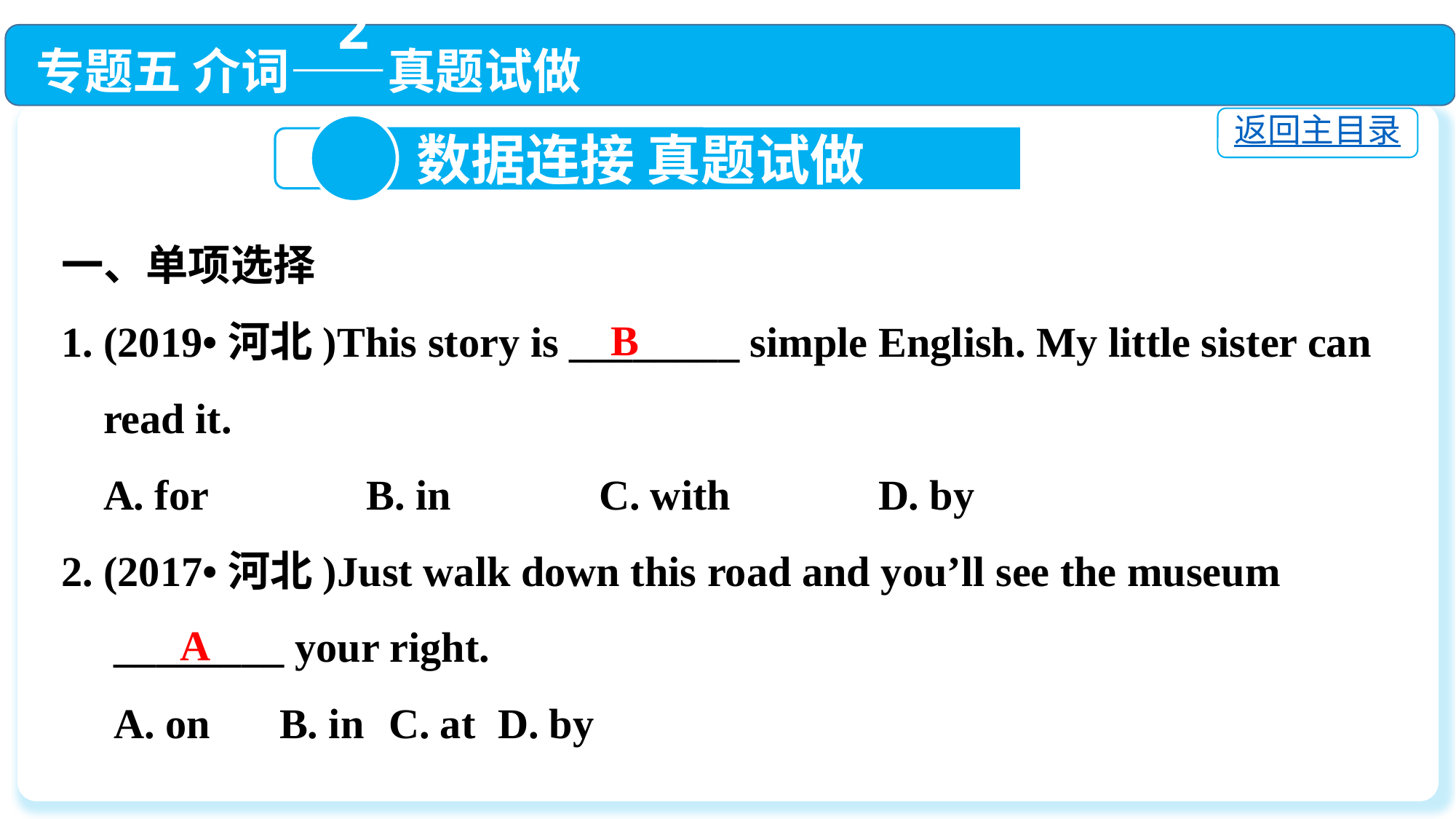

专题五 介词——真题试做

返回主目录
2

   数据连接 真题试做
一、单项选择
1. (2019•河北)This story is ________ simple English. My little sister can
    read it.
    A. for 　　　B. in　　　C. with　　　D. by
2. (2017•河北)Just walk down this road and you’ll see the museum
     ________ your right.
     A. on	B. in	C. at	D. by
B
 A